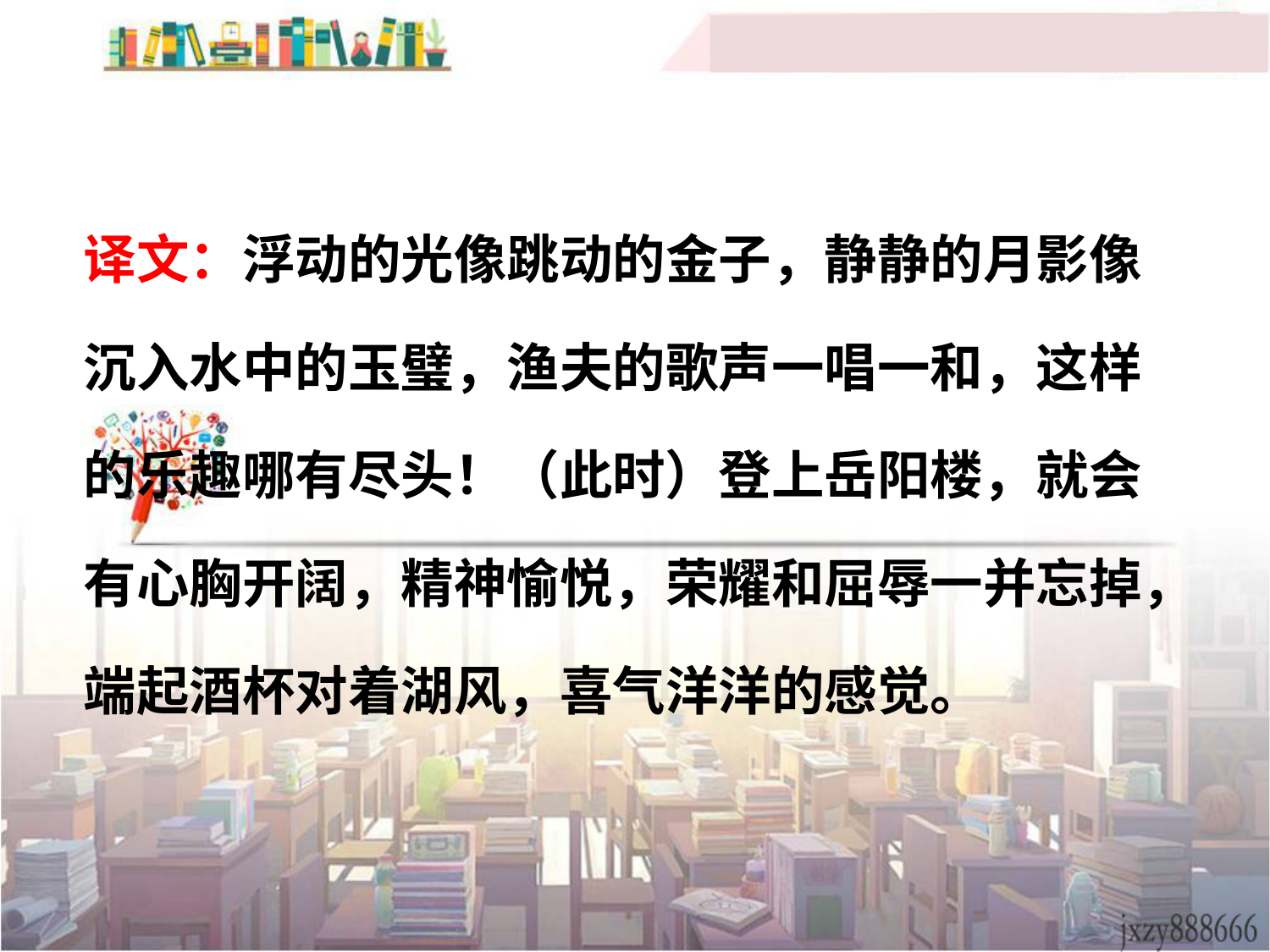

译文：浮动的光像跳动的金子，静静的月影像沉入水中的玉璧，渔夫的歌声一唱一和，这样的乐趣哪有尽头！（此时）登上岳阳楼，就会有心胸开阔，精神愉悦，荣耀和屈辱一并忘掉，端起酒杯对着湖风，喜气洋洋的感觉。